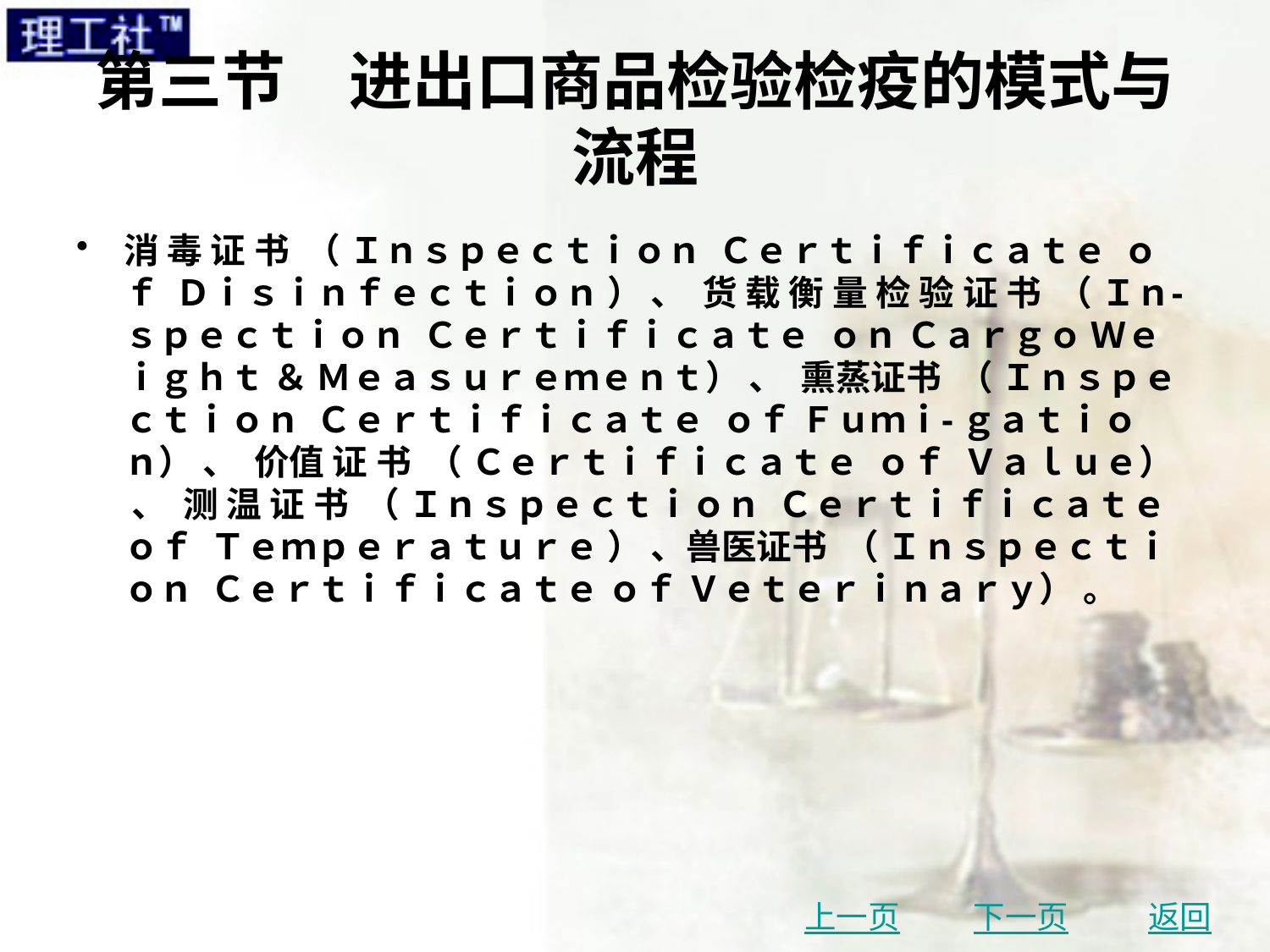

# 第三节　进出口商品检验检疫的模式与流程
消 毒 证 书  （ Ｉｎｓｐｅｃｔｉｏｎ  Ｃｅｒｔｉｆｉｃａｔｅ  ｏｆ  Ｄｉｓｉｎｆｅｃｔｉｏｎ ） 、  货 载 衡 量 检 验 证 书  （ Ｉｎ⁃ ｓｐｅｃｔｉｏｎ  Ｃｅｒｔｉｆｉｃａｔｅ  ｏｎ Ｃａｒｇｏ Ｗｅｉｇｈｔ ＆ Ｍｅａｓｕｒｅｍｅｎｔ） 、  熏蒸证书  （ Ｉｎｓｐｅｃｔｉｏｎ  Ｃｅｒｔｉｆｉｃａｔｅ  ｏｆ Ｆｕｍｉ⁃ ｇａｔｉｏｎ） 、  价值 证 书  （ Ｃｅｒｔｉｆｉｃａｔｅ  ｏｆ  Ｖａｌｕｅ） 、  测 温 证 书  （ Ｉｎｓｐｅｃｔｉｏｎ  Ｃｅｒｔｉｆｉｃａｔｅ  ｏｆ  Ｔｅｍｐｅｒａｔｕｒｅ ） 、兽医证书  （ Ｉｎｓｐｅｃｔｉｏｎ  Ｃｅｒｔｉｆｉｃａｔｅ ｏｆ Ｖｅｔｅｒｉｎａｒｙ） 。
上一页
下一页
返回